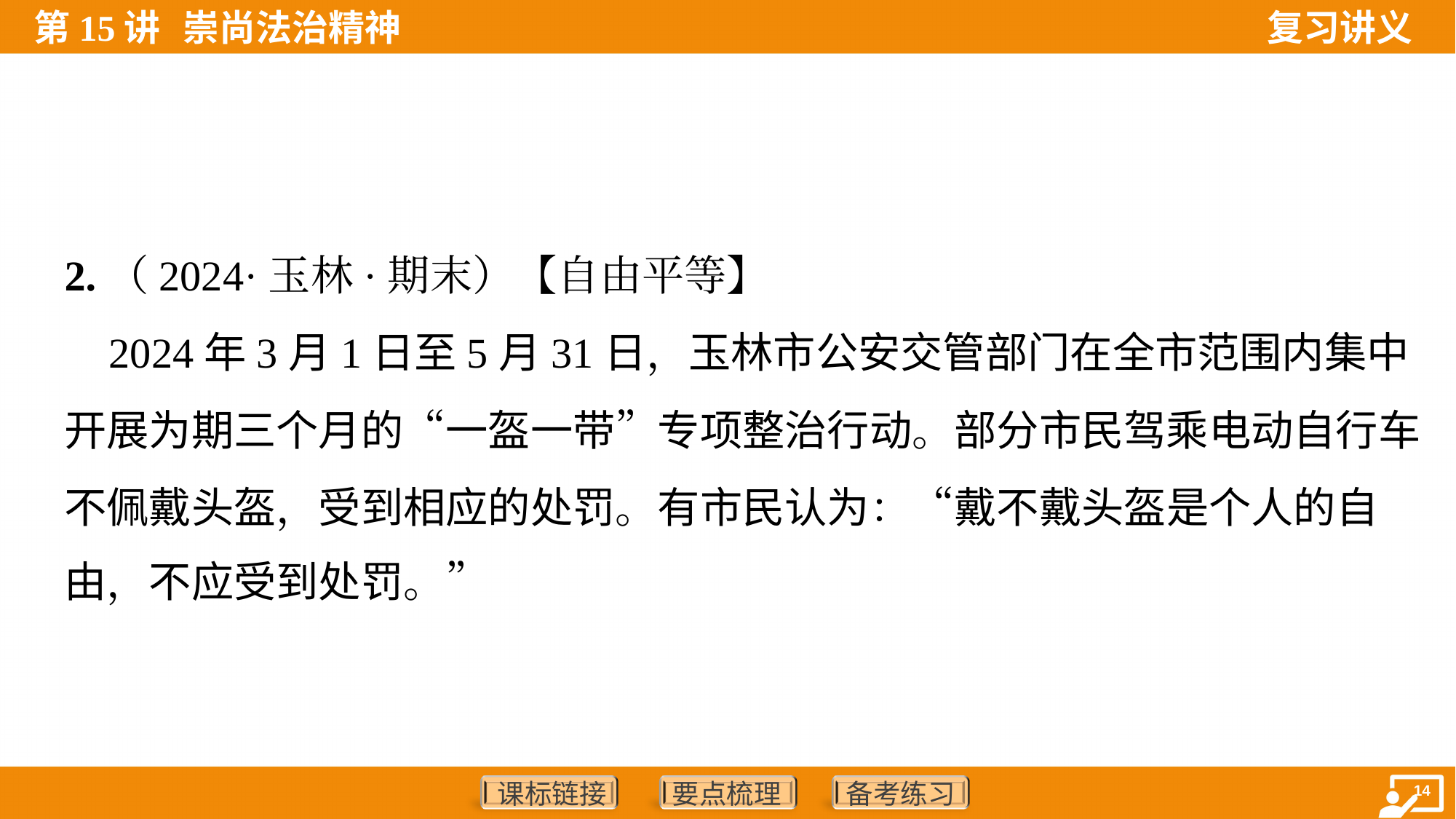

2.（2024·玉林·期末）【自由平等】
    2024年3月1日至5月31日，玉林市公安交管部门在全市范围内集中
开展为期三个月的“一盔一带”专项整治行动。部分市民驾乘电动自行车
不佩戴头盔，受到相应的处罚。有市民认为：“戴不戴头盔是个人的自
由，不应受到处罚。”